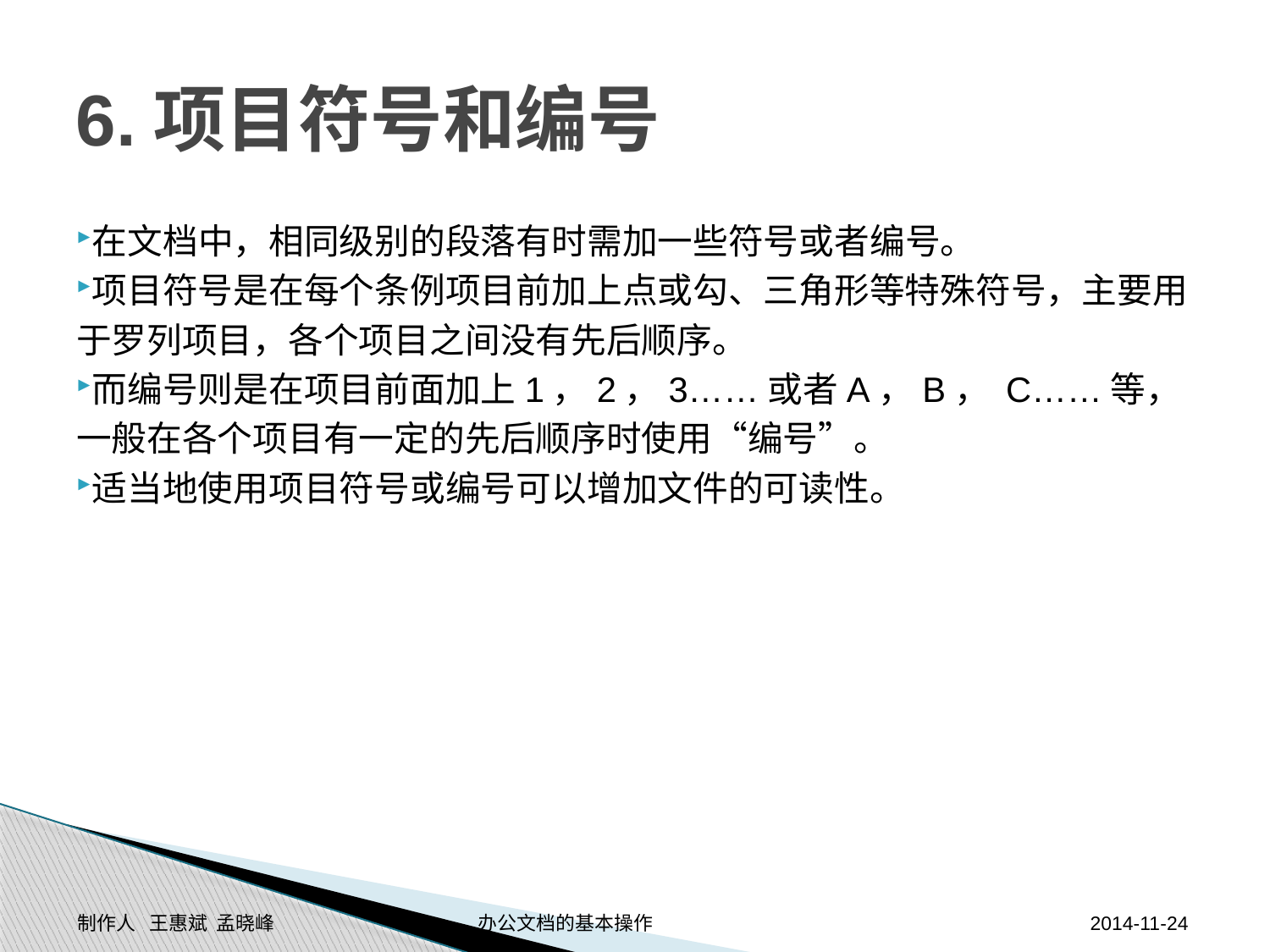

# 6.项目符号和编号
在文档中，相同级别的段落有时需加一些符号或者编号。
项目符号是在每个条例项目前加上点或勾、三角形等特殊符号，主要用于罗列项目，各个项目之间没有先后顺序。
而编号则是在项目前面加上1，2，3……或者A，B， C……等，一般在各个项目有一定的先后顺序时使用“编号”。
适当地使用项目符号或编号可以增加文件的可读性。

制作人   王惠斌  孟晓峰                                              办公文档的基本操作
2014-11-24